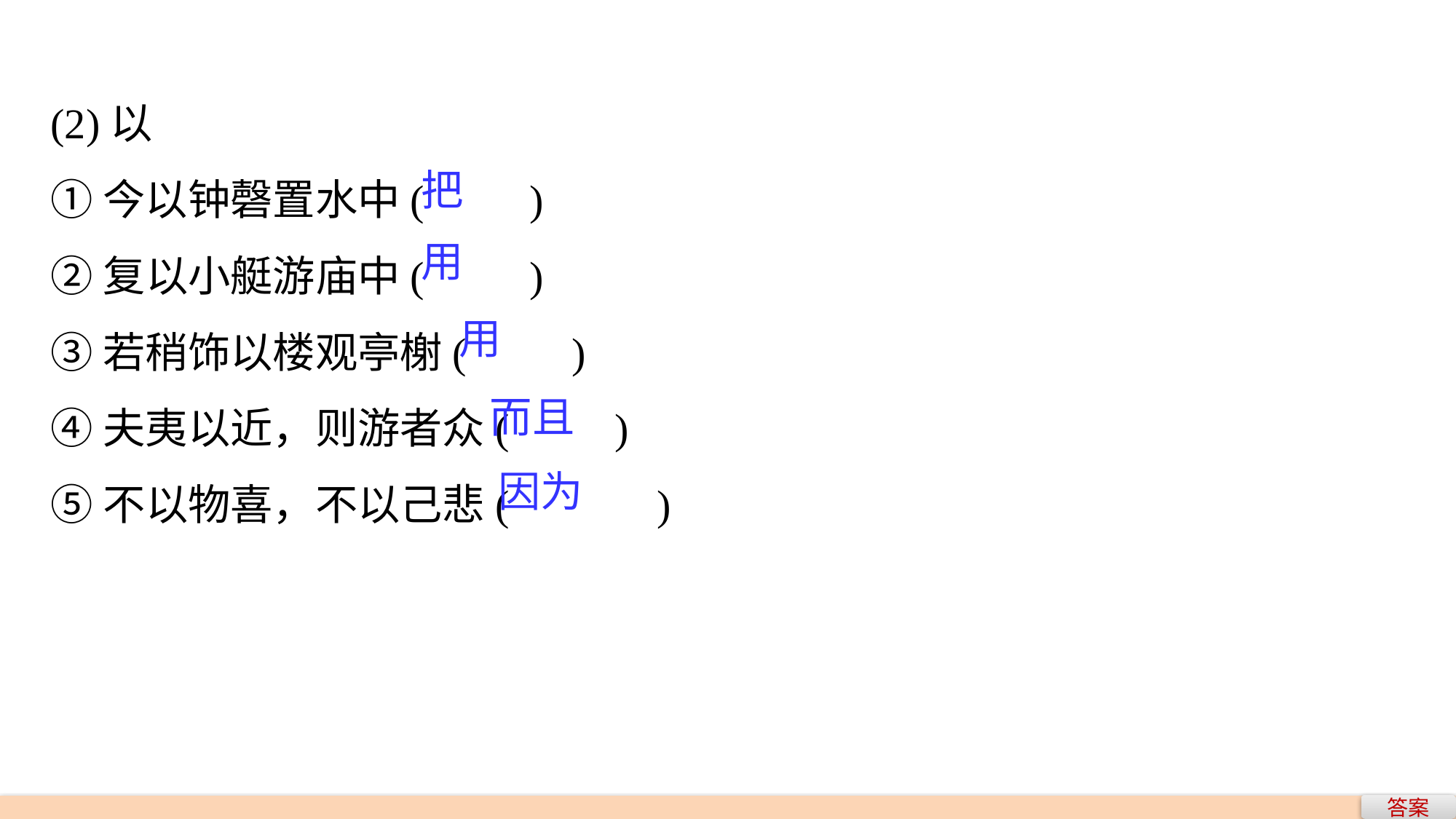

(2)以
①今以钟磬置水中(　　)
②复以小艇游庙中(　　)
③若稍饰以楼观亭榭(　　)
④夫夷以近，则游者众(　　)
⑤不以物喜，不以己悲(　　　)
把
用
用
而且
因为
答案